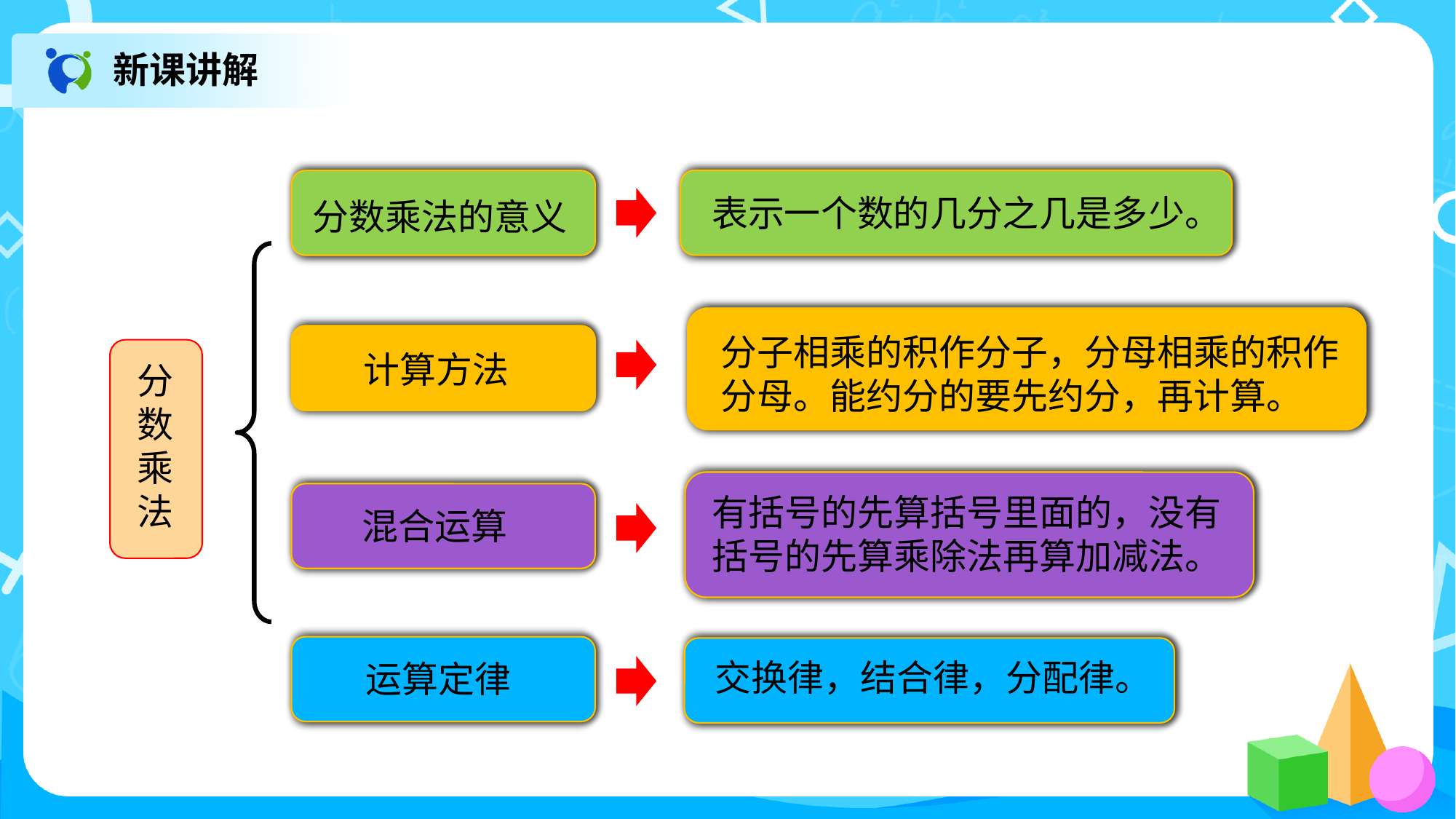

新课讲解

表示一个数的几分之几是多少。

分数乘法的意义

分子相乘的积作分子，分母相乘的积作分母。能约分的要先约分，再计算。

计算方法

分数乘法

有括号的先算括号里面的，没有
括号的先算乘除法再算加减法。

混合运算

运算定律

交换律，结合律，分配律。